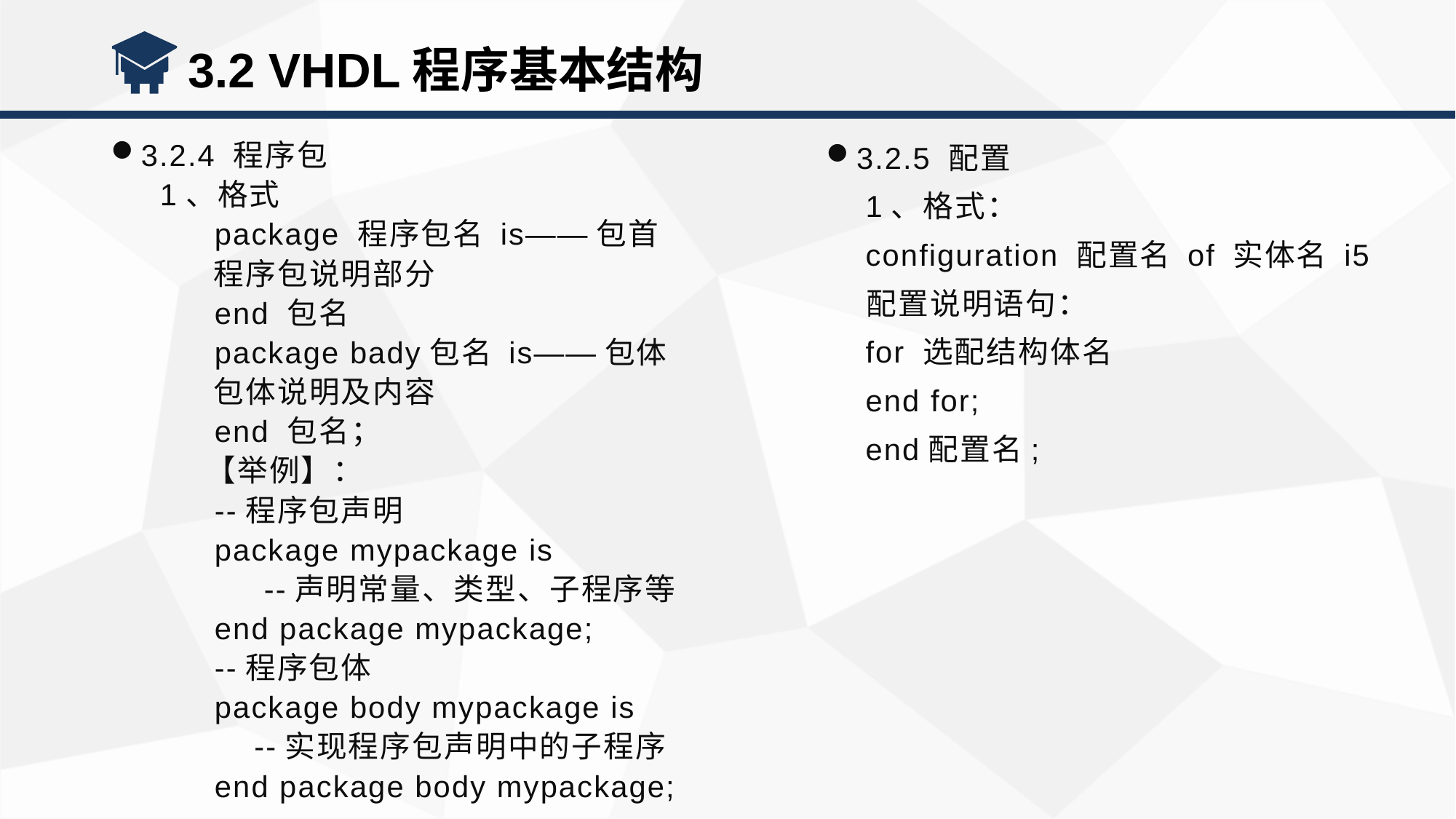

3.2 VHDL程序基本结构

3.2.4 程序包
     1、格式
     package 程序包名 is——包首
     程序包说明部分
     end 包名
     package bady包名 is——包体
     包体说明及内容
     end 包名；
    【举例】：
     --程序包声明
     package mypackage is
          --声明常量、类型、子程序等
     end package mypackage;
     --程序包体
     package body mypackage is
         --实现程序包声明中的子程序
     end package body mypackage;

3.2.5 配置
    1、格式：
    configuration 配置名 of 实体名 i5
    配置说明语句：
    for 选配结构体名
    end for;
    end配置名;